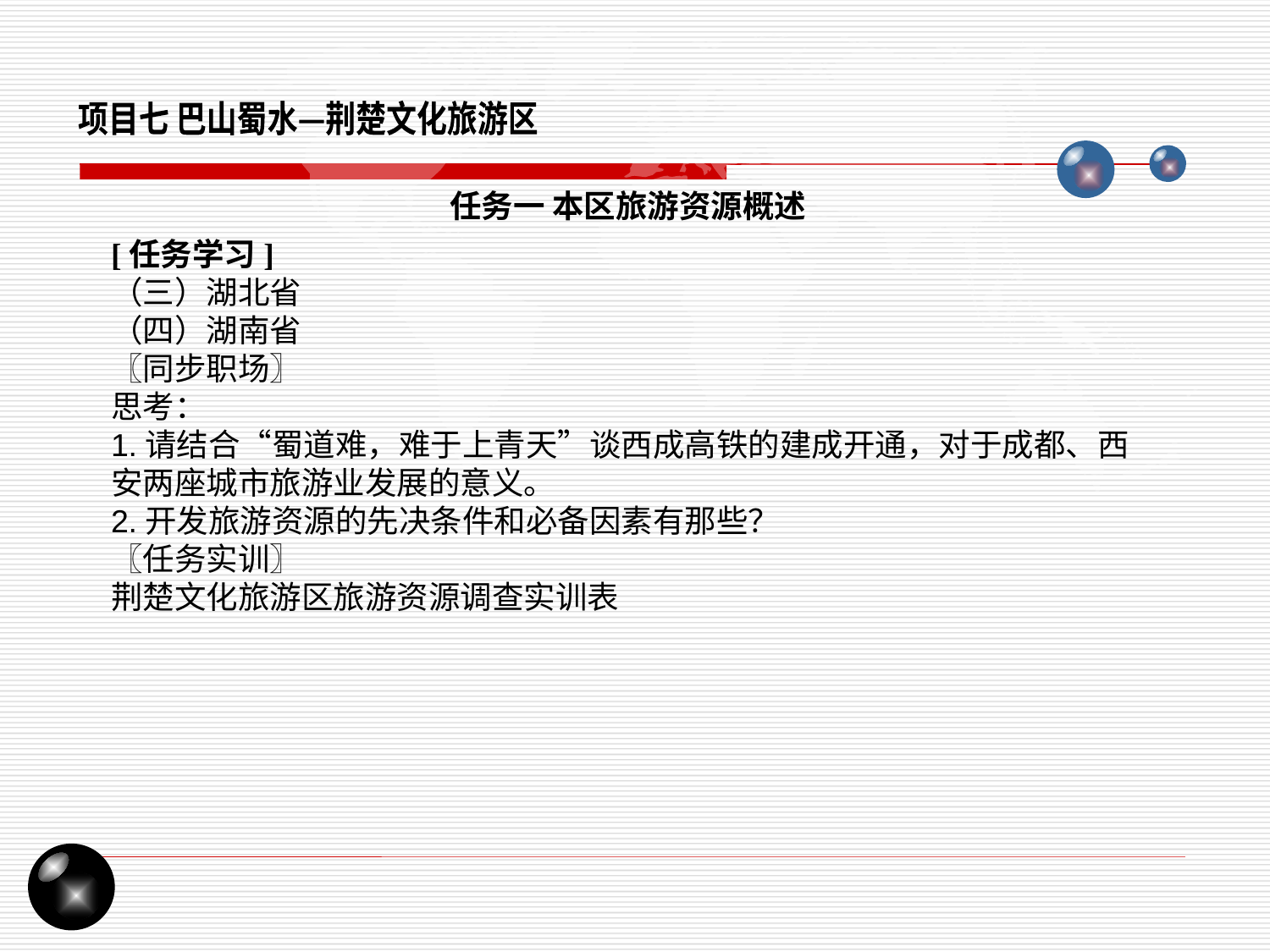

项目七 巴山蜀水—荆楚文化旅游区
任务一 本区旅游资源概述

[任务学习]
（三）湖北省
（四）湖南省
〖同步职场〗
思考：
1.请结合“蜀道难，难于上青天”谈西成高铁的建成开通，对于成都、西安两座城市旅游业发展的意义。
2.开发旅游资源的先决条件和必备因素有那些？
〖任务实训〗
荆楚文化旅游区旅游资源调查实训表